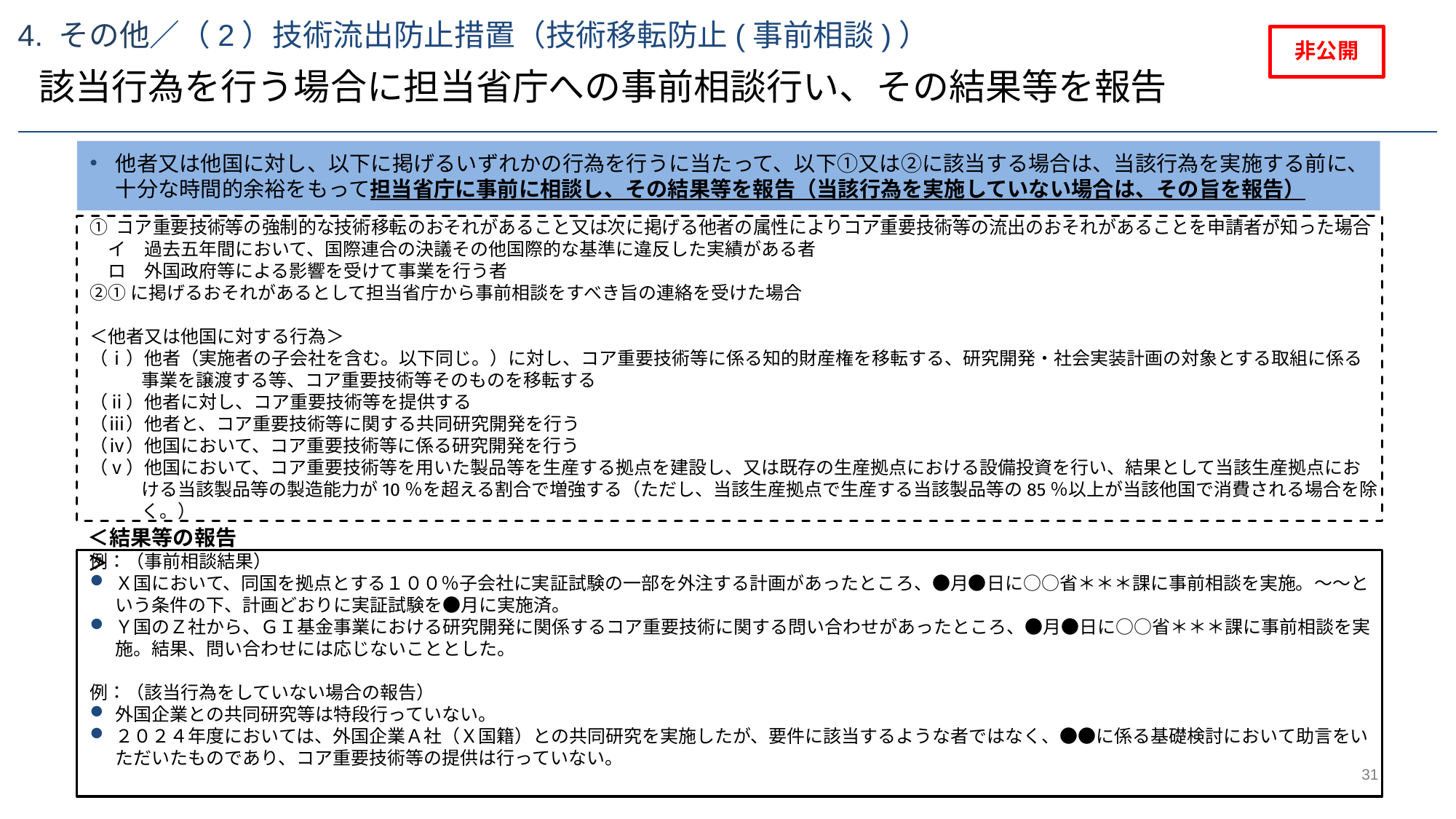

4. その他／（2）技術流出防止措置（技術移転防止(事前相談)）
非公開
該当行為を行う場合に担当省庁への事前相談行い、その結果等を報告
他者又は他国に対し、以下に掲げるいずれかの行為を行うに当たって、以下①又は②に該当する場合は、当該行為を実施する前に、十分な時間的余裕をもって担当省庁に事前に相談し、その結果等を報告（当該行為を実施していない場合は、その旨を報告）
① コア重要技術等の強制的な技術移転のおそれがあること又は次に掲げる他者の属性によりコア重要技術等の流出のおそれがあることを申請者が知った場合
　イ　過去五年間において、国際連合の決議その他国際的な基準に違反した実績がある者
　ロ　外国政府等による影響を受けて事業を行う者
②①に掲げるおそれがあるとして担当省庁から事前相談をすべき旨の連絡を受けた場合

＜他者又は他国に対する行為＞
（ⅰ）他者（実施者の子会社を含む。以下同じ。）に対し、コア重要技術等に係る知的財産権を移転する、研究開発・社会実装計画の対象とする取組に係る事業を譲渡する等、コア重要技術等そのものを移転する
（ⅱ）他者に対し、コア重要技術等を提供する
（ⅲ）他者と、コア重要技術等に関する共同研究開発を行う
（ⅳ）他国において、コア重要技術等に係る研究開発を行う
（ⅴ）他国において、コア重要技術等を⽤いた製品等を⽣産する拠点を建設し、又は既存の⽣産拠点における設備投資を行い、結果として当該⽣産拠点における当該製品等の製造能力が10％を超える割合で増強する（ただし、当該⽣産拠点で⽣産する当該製品等の85％以上が当該他国で消費される場合を除く。）
＜結果等の報告＞
例：（事前相談結果）
Ｘ国において、同国を拠点とする１００％子会社に実証試験の一部を外注する計画があったところ、●月●日に○○省＊＊＊課に事前相談を実施。～～という条件の下、計画どおりに実証試験を●月に実施済。
Ｙ国のＺ社から、ＧＩ基金事業における研究開発に関係するコア重要技術に関する問い合わせがあったところ、●月●日に○○省＊＊＊課に事前相談を実施。結果、問い合わせには応じないこととした。

例：（該当行為をしていない場合の報告）
外国企業との共同研究等は特段行っていない。
２０２４年度においては、外国企業Ａ社（Ｘ国籍）との共同研究を実施したが、要件に該当するような者ではなく、●●に係る基礎検討において助言をいただいたものであり、コア重要技術等の提供は行っていない。